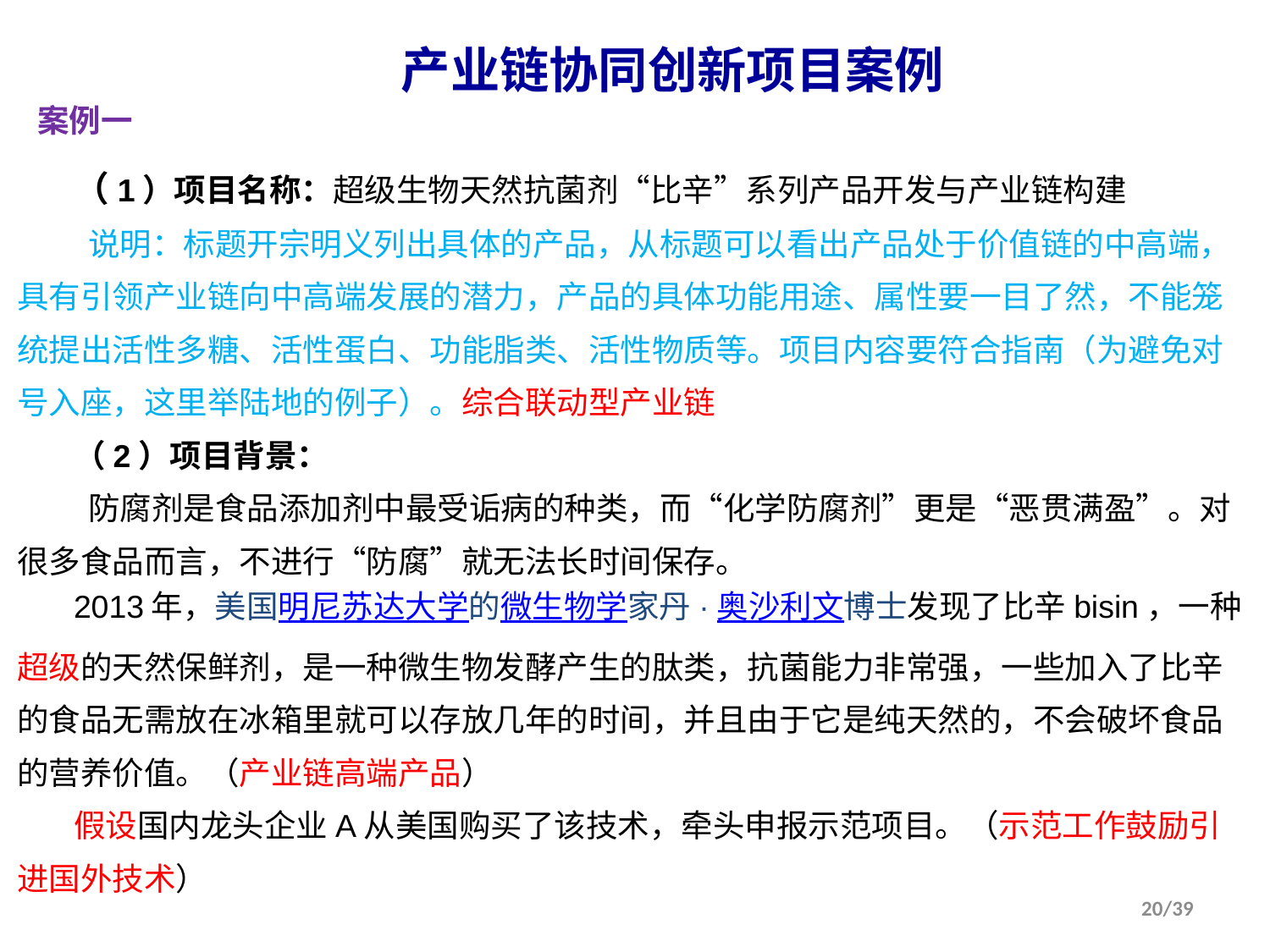

产业链协同创新项目案例
案例一
（1）项目名称：超级生物天然抗菌剂“比辛”系列产品开发与产业链构建
 说明：标题开宗明义列出具体的产品，从标题可以看出产品处于价值链的中高端，具有引领产业链向中高端发展的潜力，产品的具体功能用途、属性要一目了然，不能笼统提出活性多糖、活性蛋白、功能脂类、活性物质等。项目内容要符合指南（为避免对号入座，这里举陆地的例子）。综合联动型产业链
（2）项目背景：
 防腐剂是食品添加剂中最受诟病的种类，而“化学防腐剂”更是“恶贯满盈”。对很多食品而言，不进行“防腐”就无法长时间保存。
2013年，美国明尼苏达大学的微生物学家丹·奥沙利文博士发现了比辛bisin，一种超级的天然保鲜剂，是一种微生物发酵产生的肽类，抗菌能力非常强，一些加入了比辛的食品无需放在冰箱里就可以存放几年的时间，并且由于它是纯天然的，不会破坏食品的营养价值。（产业链高端产品）
假设国内龙头企业A从美国购买了该技术，牵头申报示范项目。（示范工作鼓励引进国外技术）
20/39